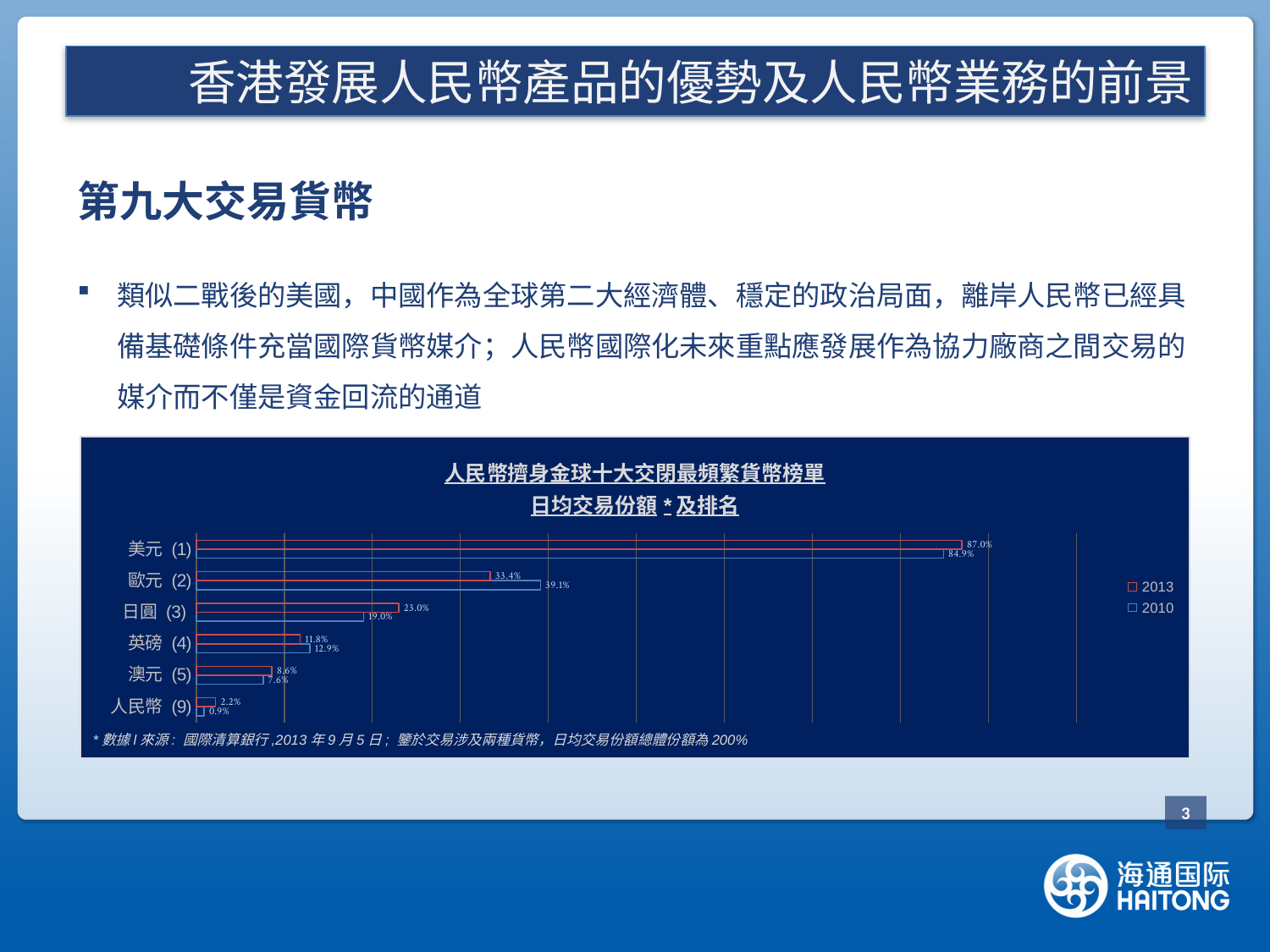

#
香港發展人民幣產品的優勢及人民幣業務的前景
第九大交易貨幣
類似二戰後的美國，中國作為全球第二大經濟體、穩定的政治局面，離岸人民幣已經具備基礎條件充當國際貨幣媒介；人民幣國際化未來重點應發展作為協力廠商之間交易的媒介而不僅是資金回流的通道

### Chart: 人民幣擠身金球十大交閉最頻繁貨幣榜單
日均交易份額*及排名

| Category | 2010 | 2013 |
|---|---|---|
| 人民幣 (9) | 0.009000000000000032 | 0.022000000000000068 |
| 澳元 (5) | 0.07600000000000008 | 0.08600000000000006 |
| 英磅 (4) | 0.129 | 0.11799999999999998 |
| 日圓 (3)  | 0.1900000000000002 | 0.23 |
| 歐元 (2) | 0.3910000000000009 | 0.33400000000000096 |
| 美元 (1) | 0.8490000000000006 | 0.8700000000000014 |
*數據l來源: 國際清算銀行,2013年9月5日; 鑒於交易涉及兩種貨幣，日均交易份額總體份額為200%